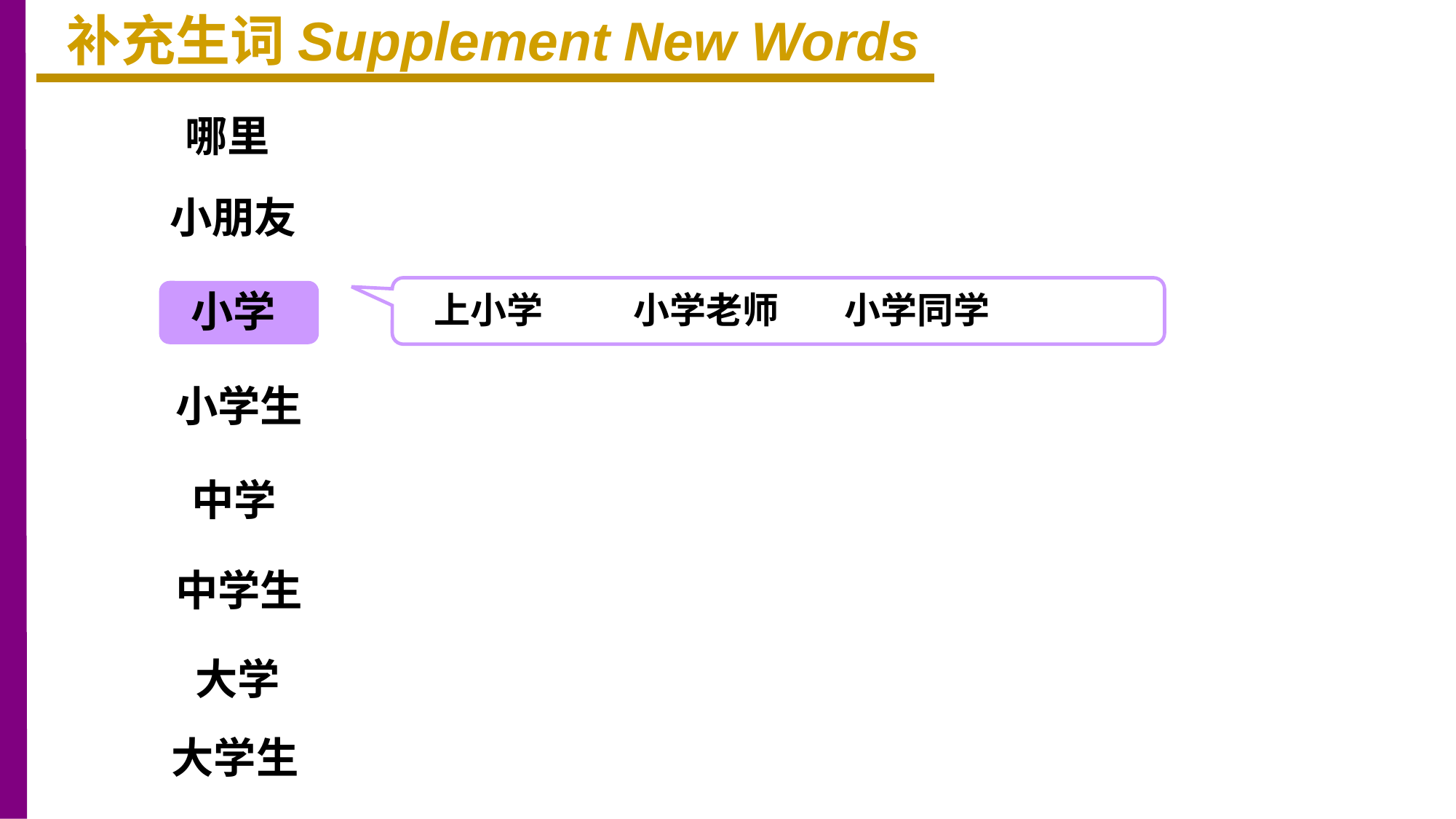

补充生词Supplement New Words
哪里
小朋友

小学

上小学           小学老师        小学同学
小学生
中学
中学生
大学
大学生